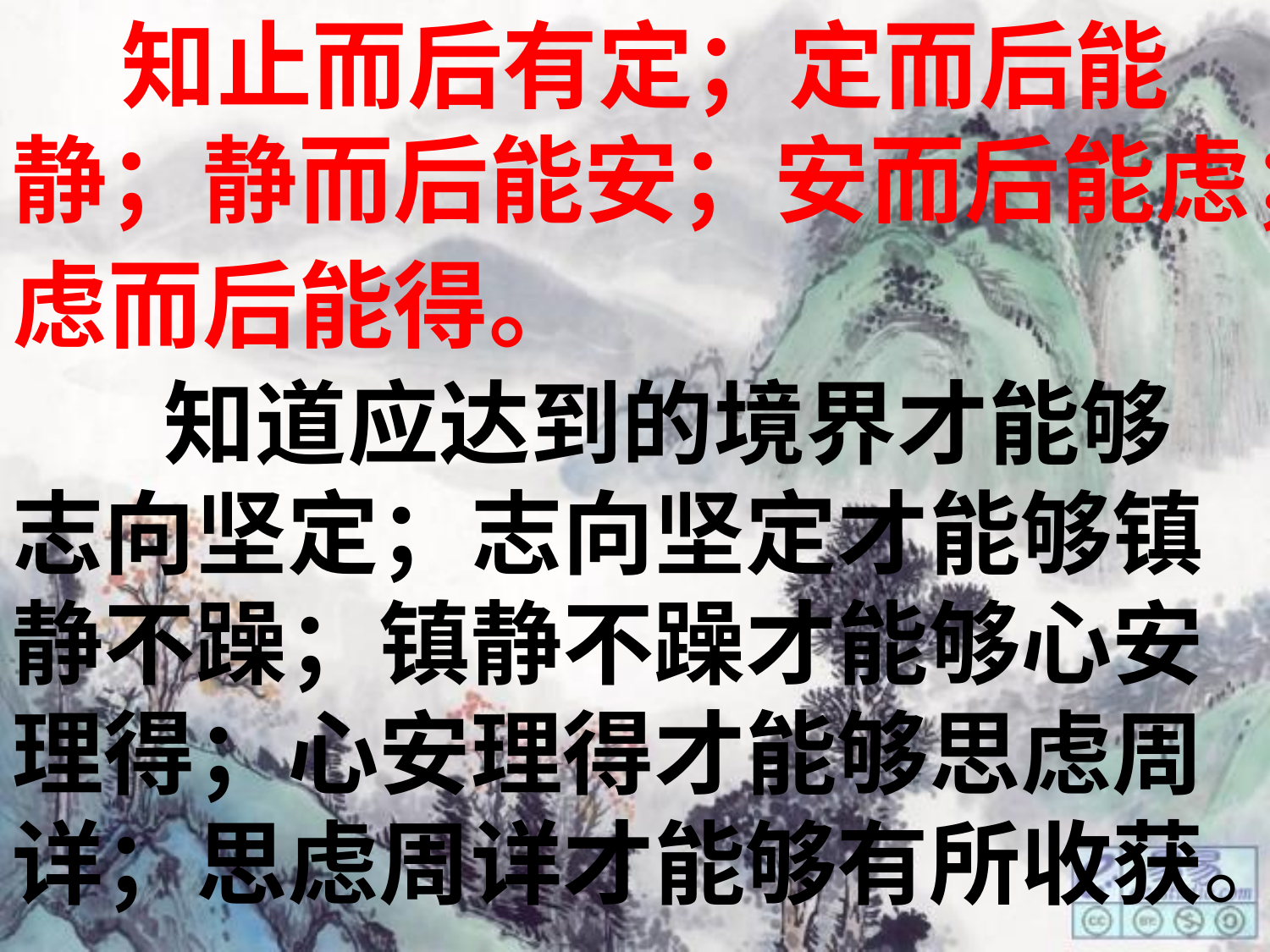

知止而后有定；定而后能静；静而后能安；安而后能虑；虑而后能得。
                    知道应达到的境界才能够志向坚定；志向坚定才能够镇静不躁；镇静不躁才能够心安理得；心安理得才能够思虑周详；思虑周详才能够有所收获。